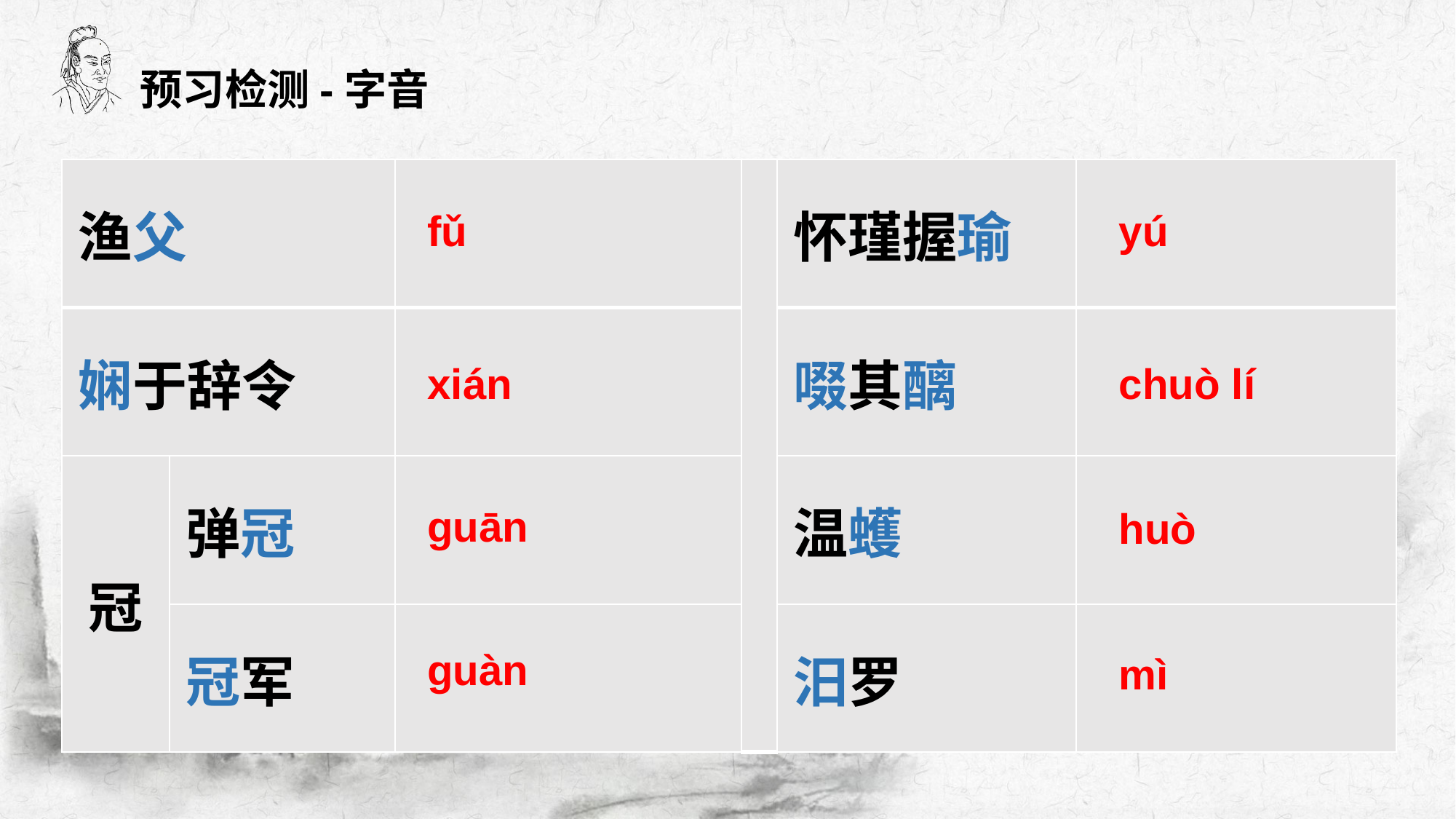

预习检测-字音
| 渔父 |  |  |  | 怀瑾握瑜 |  |
| --- | --- | --- | --- | --- | --- |
| 娴于辞令 |  |  |  | 啜其醨 |  |
| 冠 | 弹冠 |  |  | 温蠖 |  |
|  | 冠军 |  |  | 汨罗 |  |
fǔ
yú
xián
chuò lí
guān
huò
guàn
mì